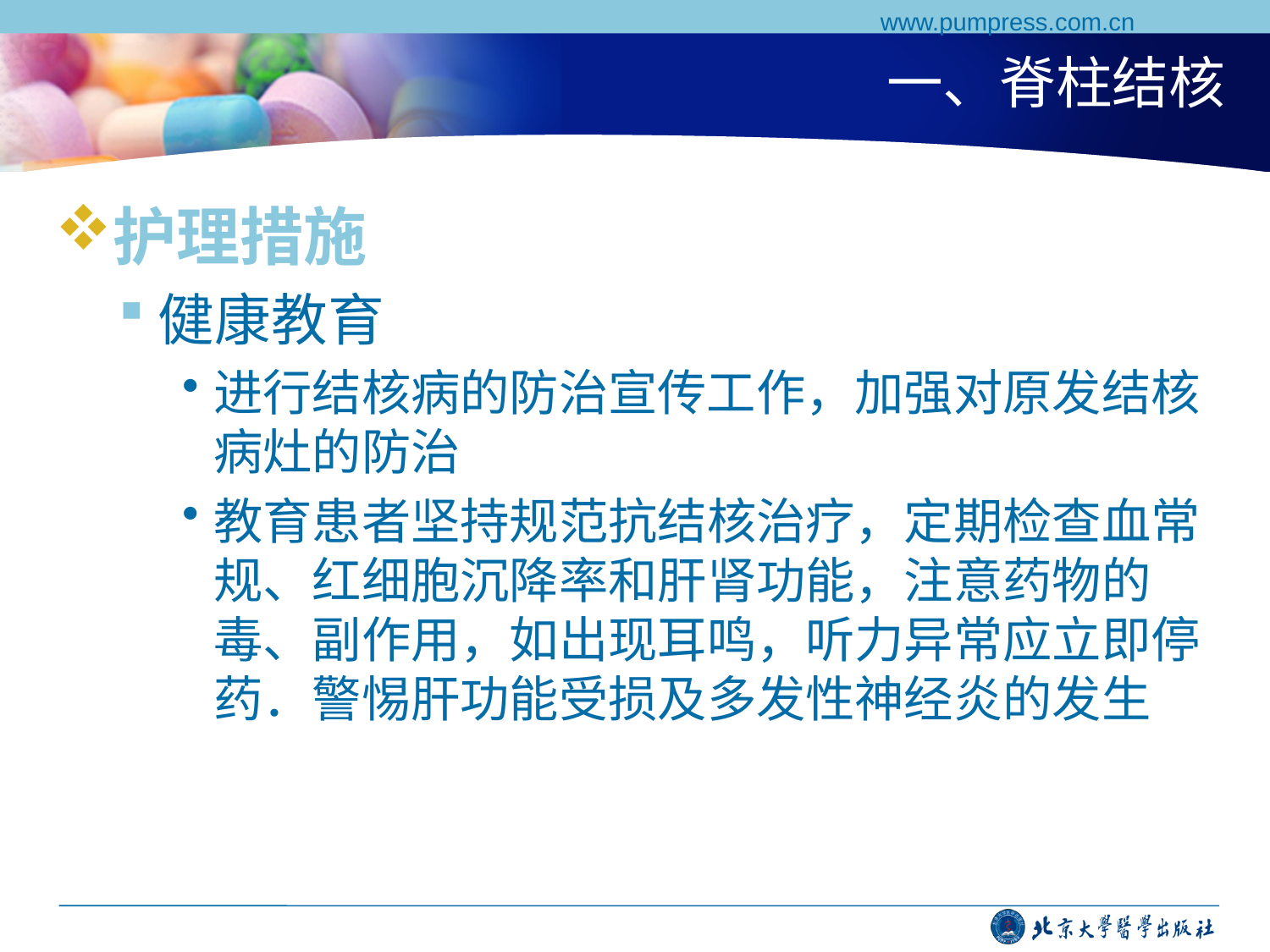

www.pumpress.com.cn
# 一、脊柱结核
护理措施
健康教育
进行结核病的防治宣传工作，加强对原发结核病灶的防治
教育患者坚持规范抗结核治疗，定期检查血常规、红细胞沉降率和肝肾功能，注意药物的毒、副作用，如出现耳鸣，听力异常应立即停药．警惕肝功能受损及多发性神经炎的发生